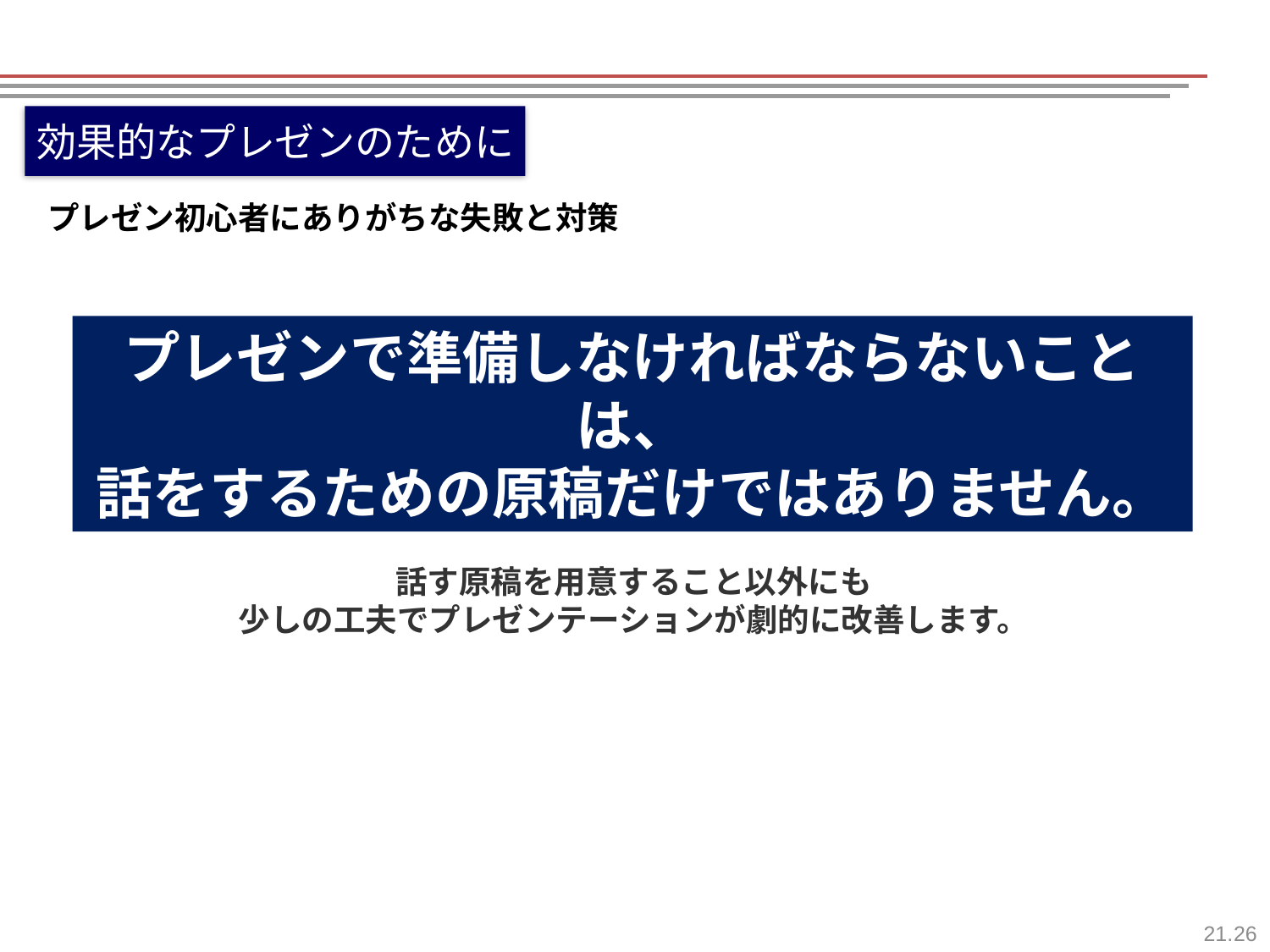

効果的なプレゼンのために
プレゼン初心者にありがちな失敗と対策
プレゼンで準備しなければならないことは、
話をするための原稿だけではありません。
話す原稿を用意すること以外にも
少しの工夫でプレゼンテーションが劇的に改善します。
26